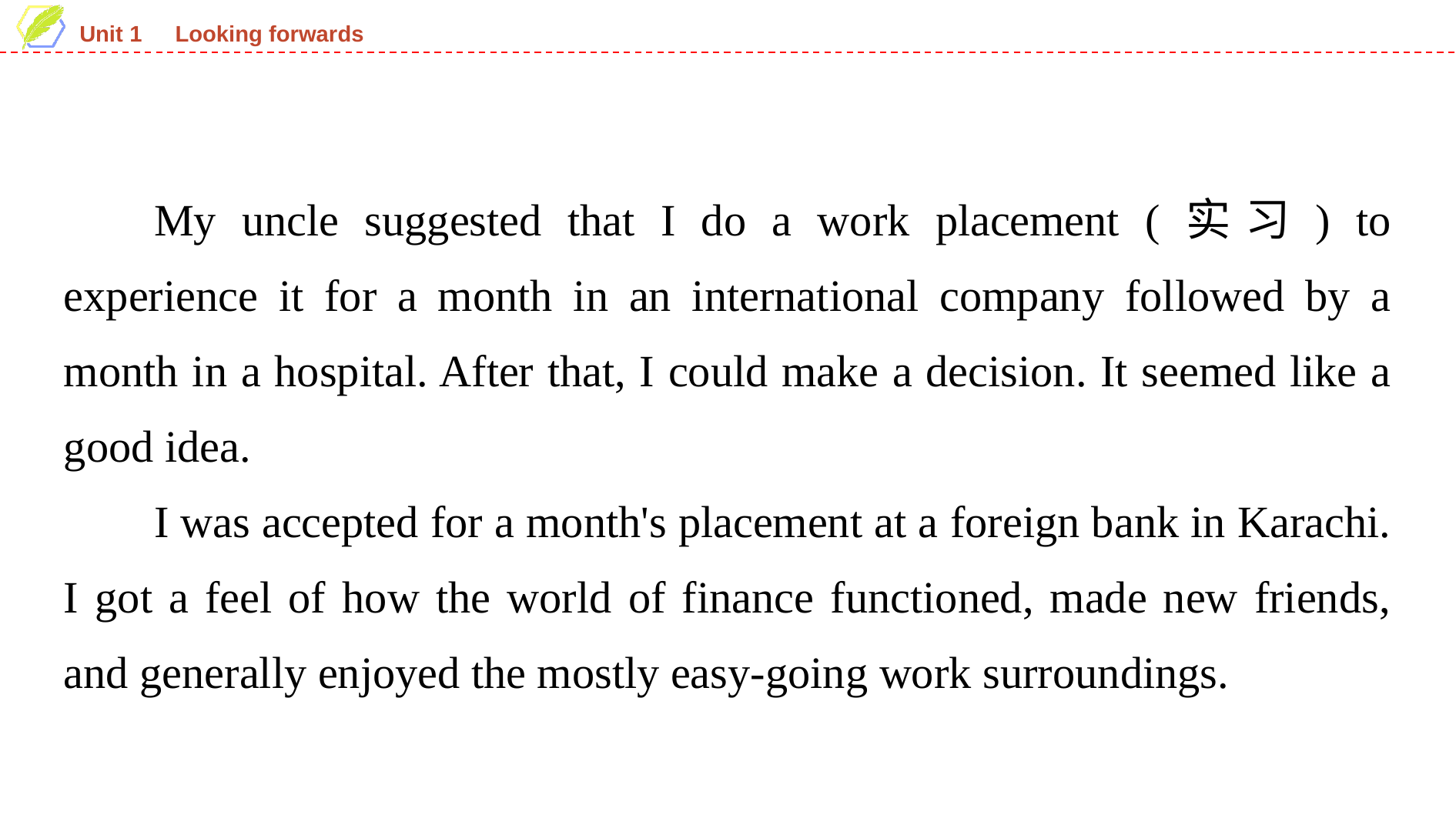

My uncle suggested that I do a work placement (实习) to experience it for a month in an international company followed by a month in a hospital. After that, I could make a decision. It seemed like a good idea.
I was accepted for a month's placement at a foreign bank in Karachi. I got a feel of how the world of finance functioned, made new friends, and generally enjoyed the mostly easy-going work surroundings.